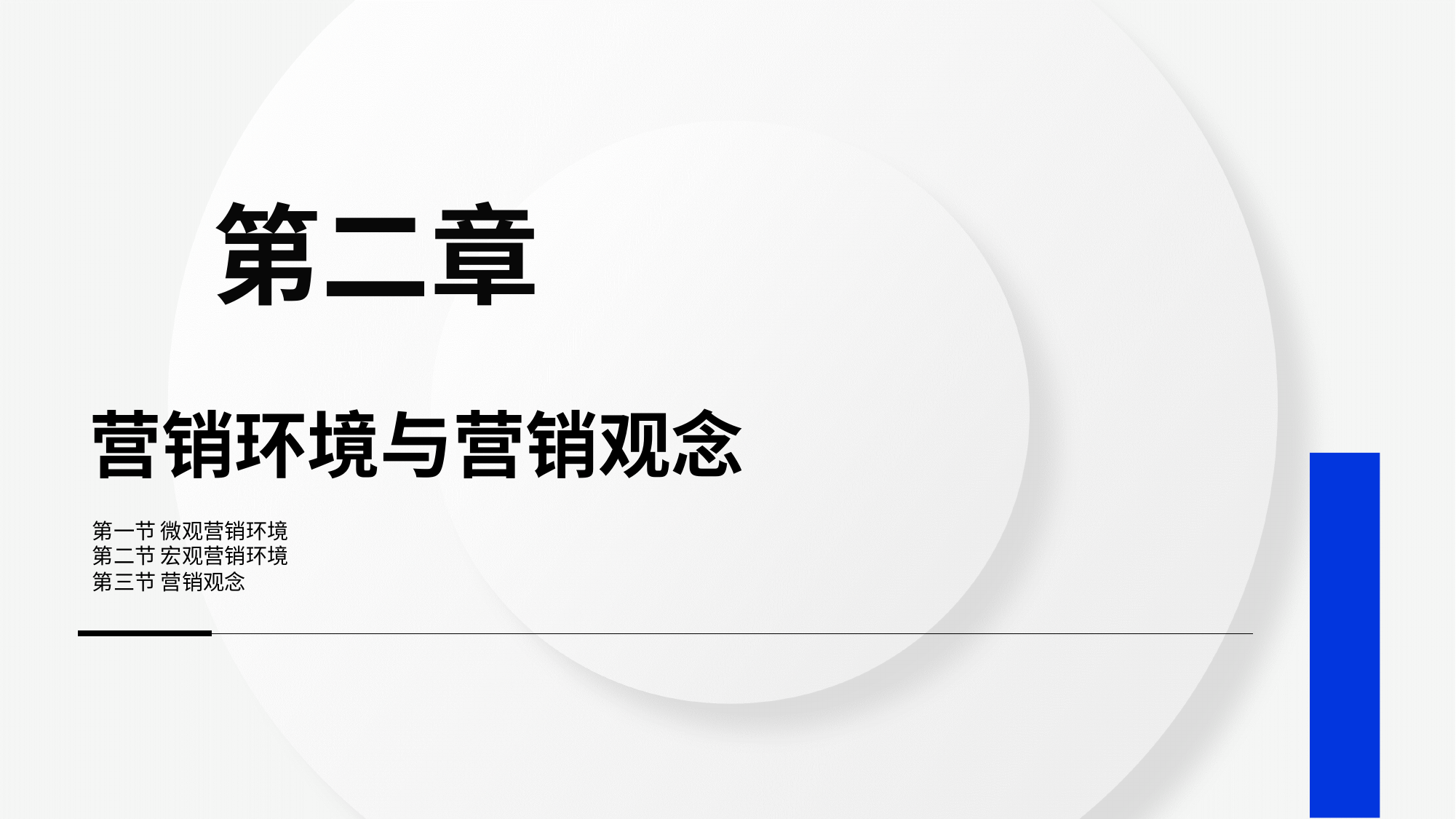

第二章
# 营销环境与营销观念

第一节 微观营销环境
第二节 宏观营销环境
第三节 营销观念